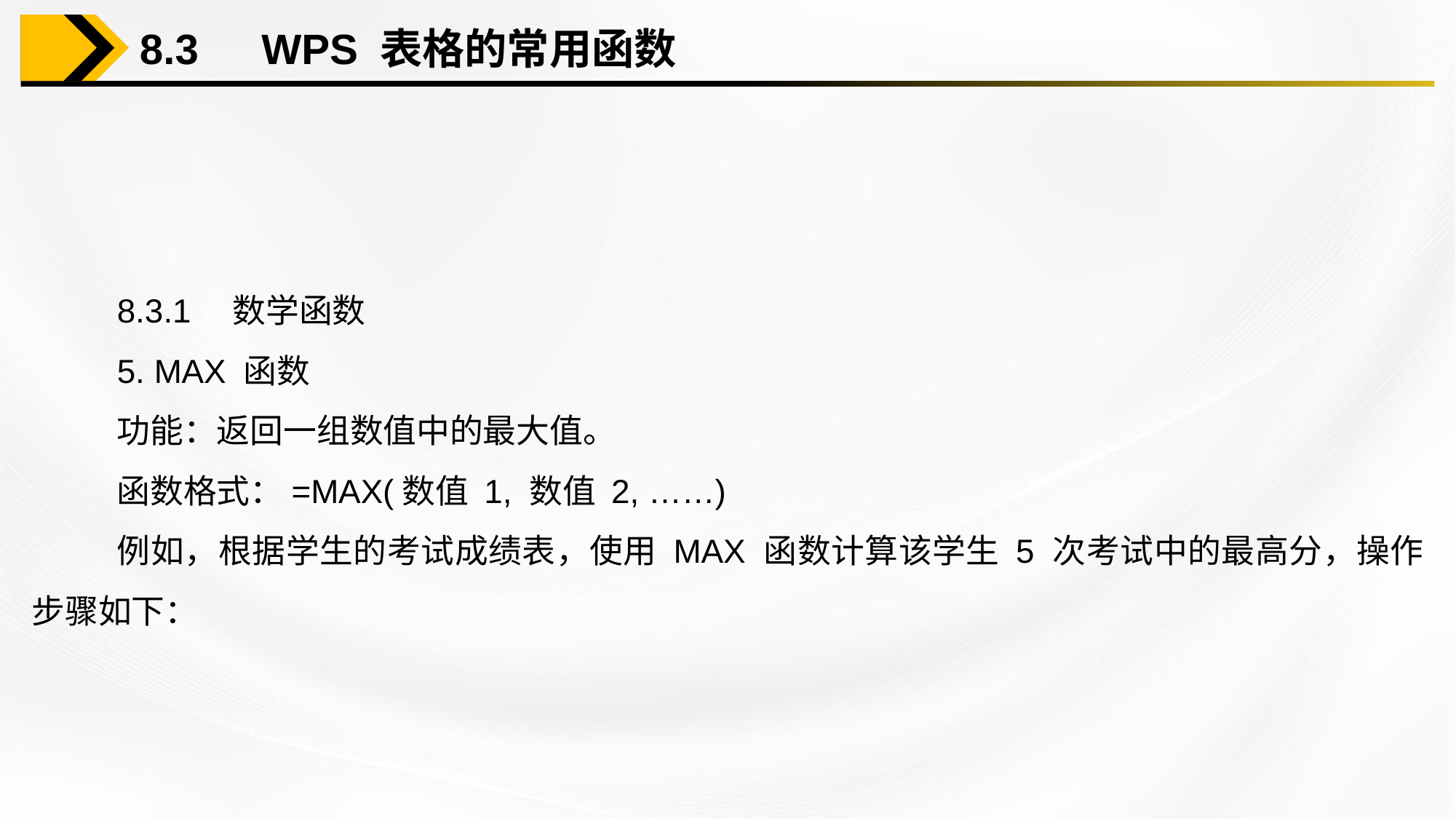

8.3　WPS 表格的常用函数
8.3.1　数学函数
5. MAX 函数
功能：返回一组数值中的最大值。
函数格式：=MAX(数值 1, 数值 2, ……)
例如，根据学生的考试成绩表，使用 MAX 函数计算该学生 5 次考试中的最高分，操作步骤如下：